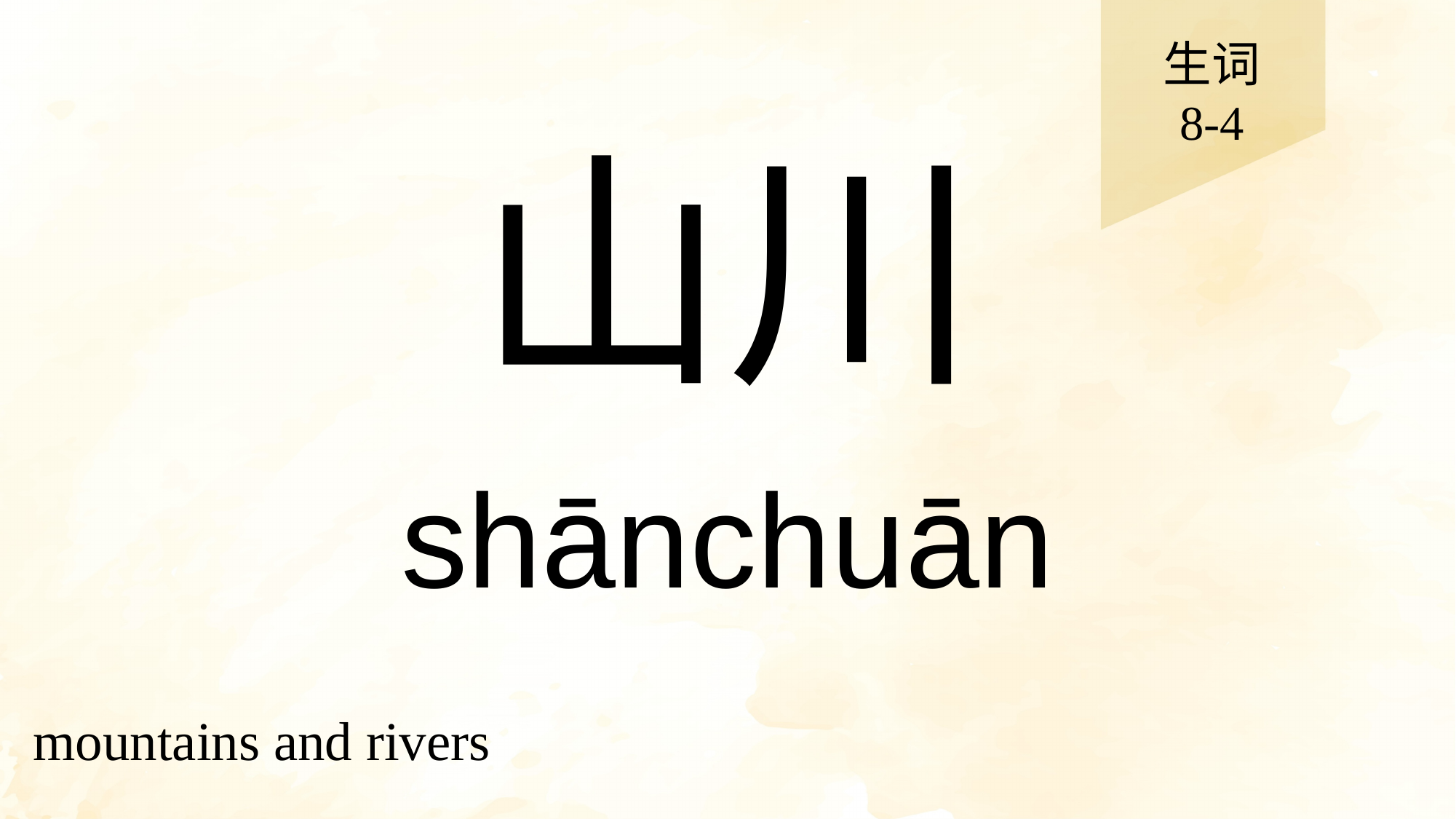

生词
8-4
# 山川
shānchuān
mountains and rivers